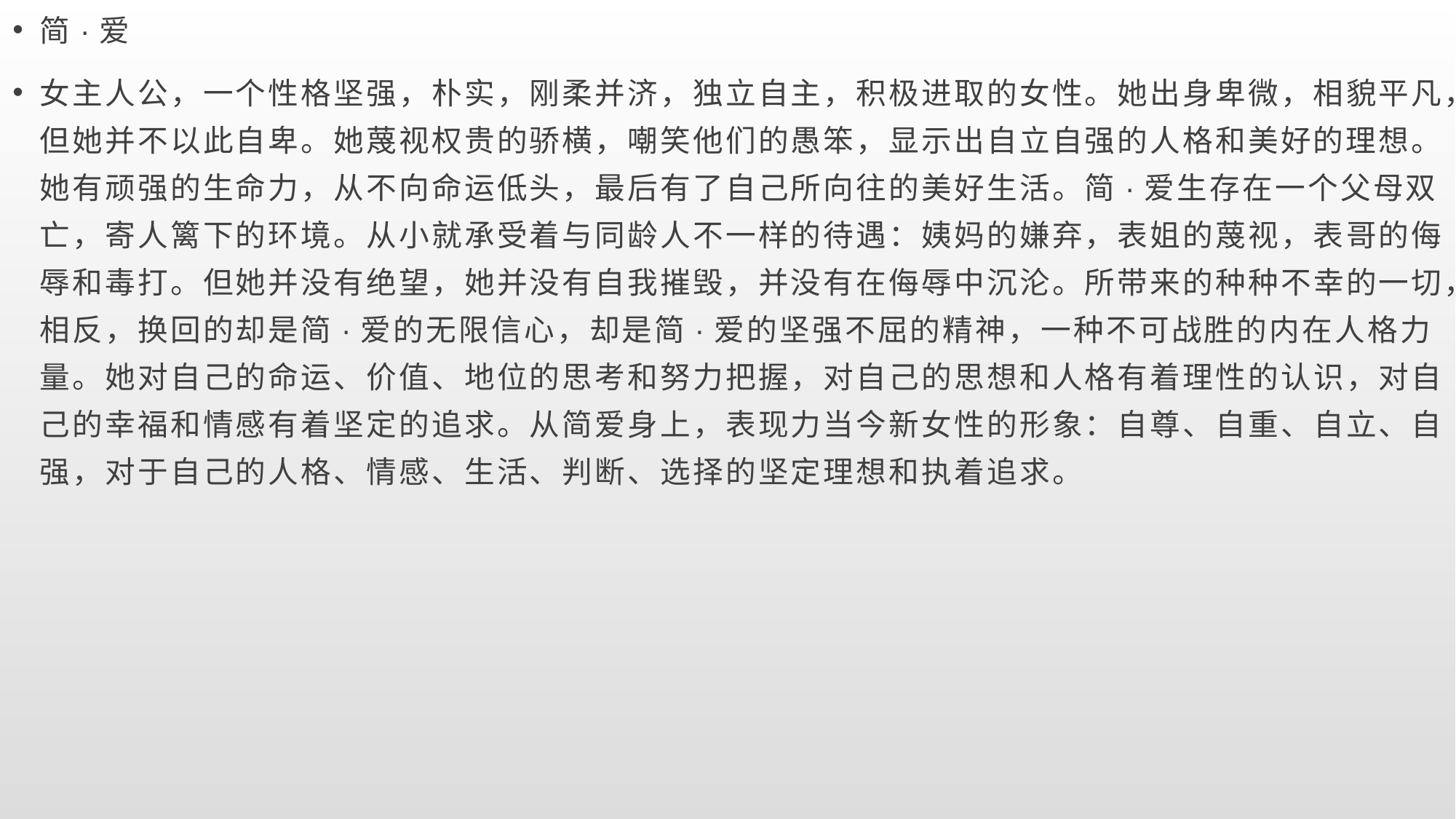

简·爱
女主人公，一个性格坚强，朴实，刚柔并济，独立自主，积极进取的女性。她出身卑微，相貌平凡，但她并不以此自卑。她蔑视权贵的骄横，嘲笑他们的愚笨，显示出自立自强的人格和美好的理想。她有顽强的生命力，从不向命运低头，最后有了自己所向往的美好生活。简·爱生存在一个父母双亡，寄人篱下的环境。从小就承受着与同龄人不一样的待遇：姨妈的嫌弃，表姐的蔑视，表哥的侮辱和毒打。但她并没有绝望，她并没有自我摧毁，并没有在侮辱中沉沦。所带来的种种不幸的一切，相反，换回的却是简·爱的无限信心，却是简·爱的坚强不屈的精神，一种不可战胜的内在人格力量。她对自己的命运、价值、地位的思考和努力把握，对自己的思想和人格有着理性的认识，对自己的幸福和情感有着坚定的追求。从简爱身上，表现力当今新女性的形象：自尊、自重、自立、自强，对于自己的人格、情感、生活、判断、选择的坚定理想和执着追求。